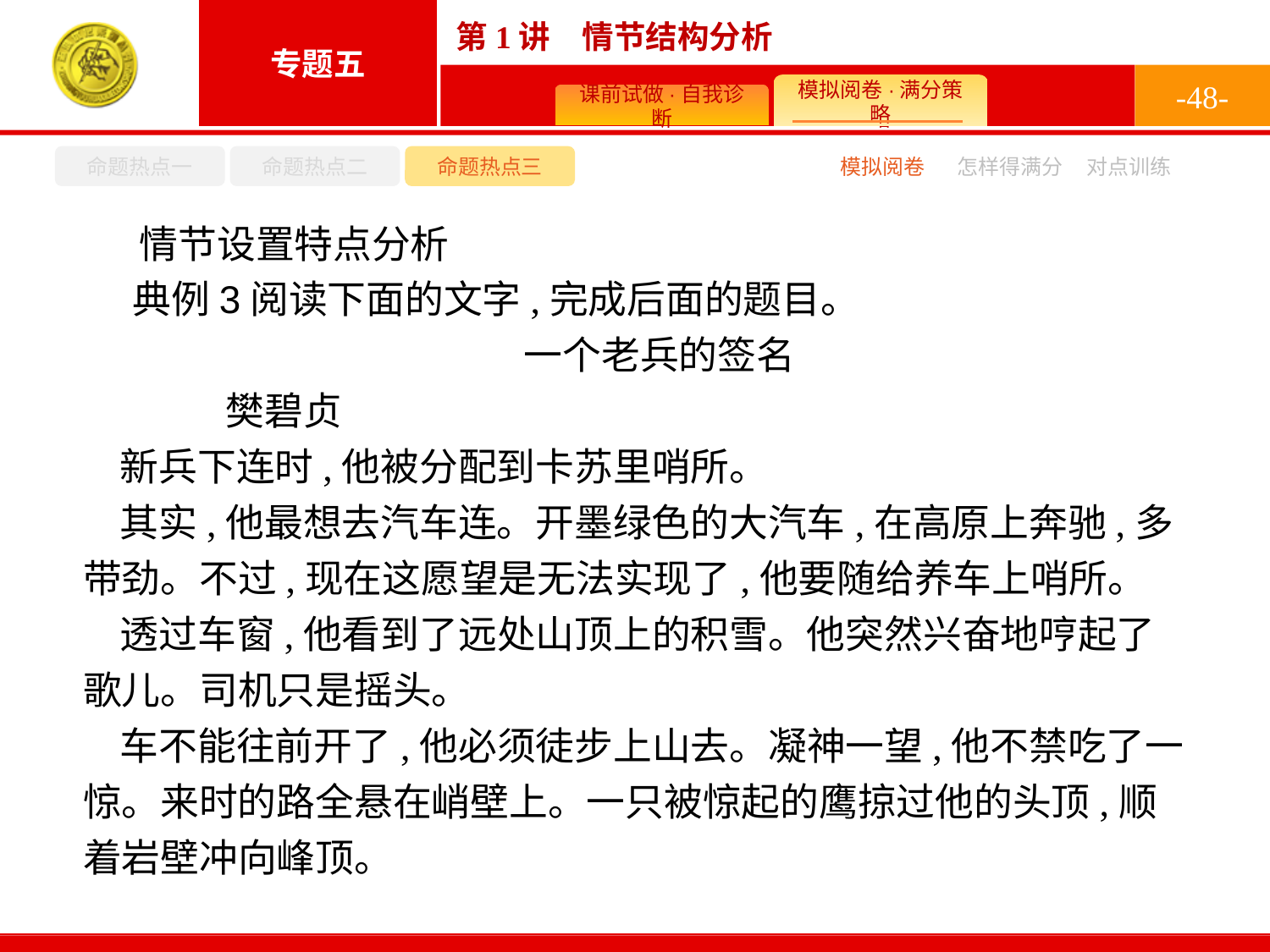

-48-
命题热点一
命题热点二
命题热点三
模拟阅卷
怎样得满分
对点训练
情节设置特点分析
典例3阅读下面的文字,完成后面的题目。
一个老兵的签名
	樊碧贞
新兵下连时,他被分配到卡苏里哨所。
其实,他最想去汽车连。开墨绿色的大汽车,在高原上奔驰,多带劲。不过,现在这愿望是无法实现了,他要随给养车上哨所。
透过车窗,他看到了远处山顶上的积雪。他突然兴奋地哼起了歌儿。司机只是摇头。
车不能往前开了,他必须徒步上山去。凝神一望,他不禁吃了一惊。来时的路全悬在峭壁上。一只被惊起的鹰掠过他的头顶,顺着岩壁冲向峰顶。